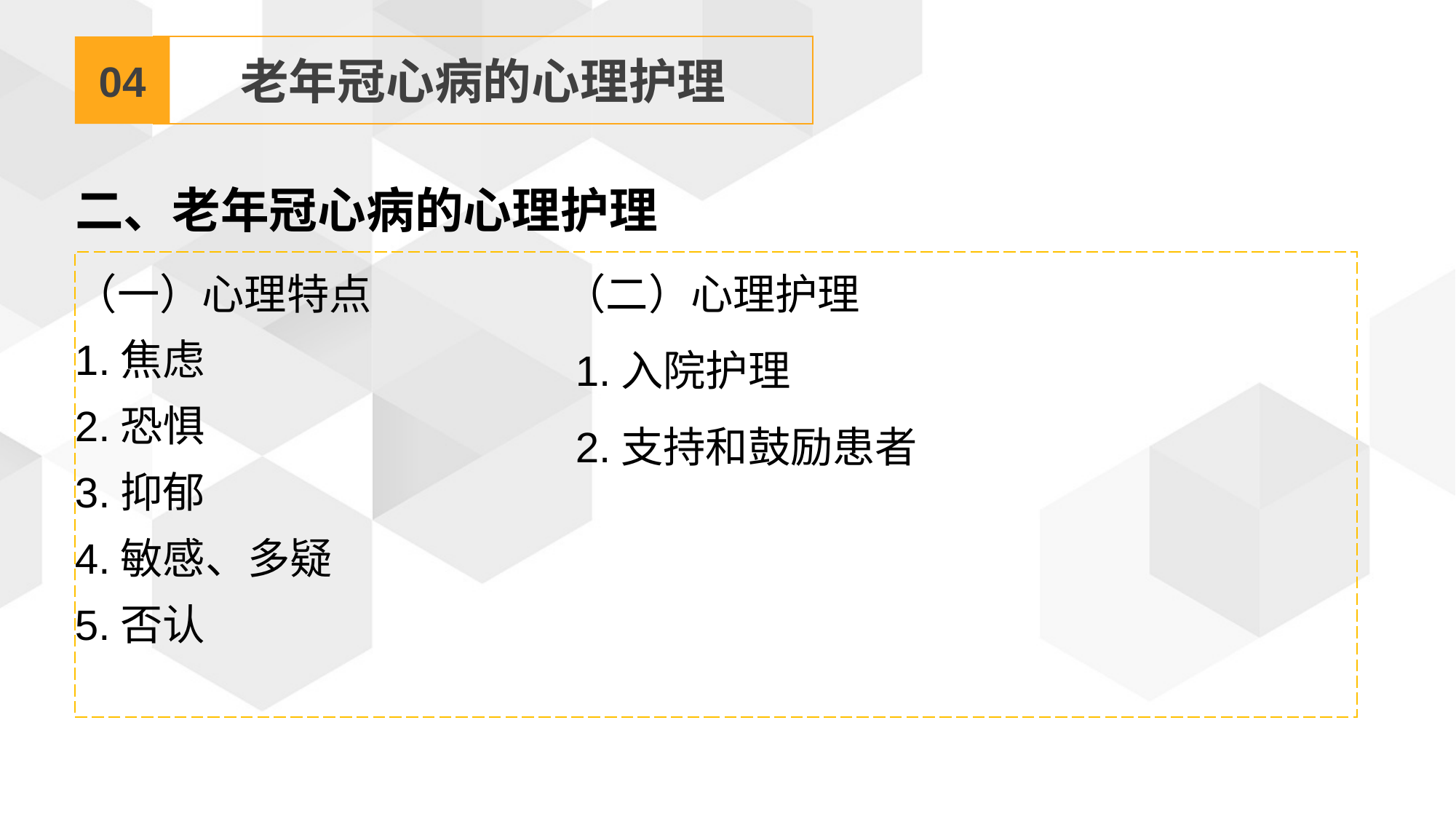

04
老年冠心病的心理护理
二、老年冠心病的心理护理
（二）心理护理
 1.入院护理
 2.支持和鼓励患者

（一）心理特点
1.焦虑
2.恐惧
3.抑郁
4.敏感、多疑
5.否认